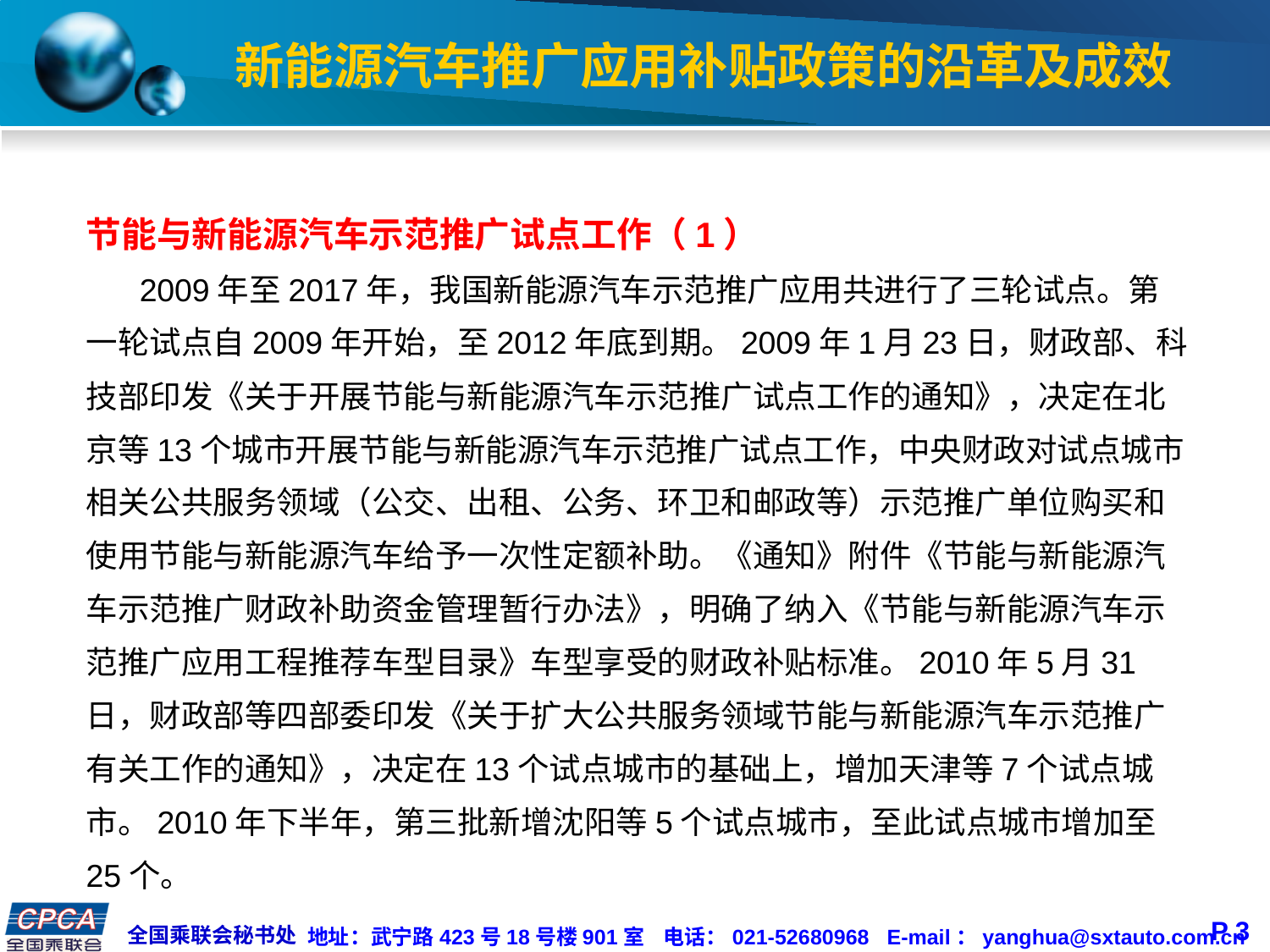

# 新能源汽车推广应用补贴政策的沿革及成效
节能与新能源汽车示范推广试点工作（1）
      2009年至2017年，我国新能源汽车示范推广应用共进行了三轮试点。第一轮试点自2009年开始，至2012年底到期。2009年1月23日，财政部、科技部印发《关于开展节能与新能源汽车示范推广试点工作的通知》，决定在北京等13个城市开展节能与新能源汽车示范推广试点工作，中央财政对试点城市相关公共服务领域（公交、出租、公务、环卫和邮政等）示范推广单位购买和使用节能与新能源汽车给予一次性定额补助。《通知》附件《节能与新能源汽车示范推广财政补助资金管理暂行办法》，明确了纳入《节能与新能源汽车示范推广应用工程推荐车型目录》车型享受的财政补贴标准。2010年5月31日，财政部等四部委印发《关于扩大公共服务领域节能与新能源汽车示范推广有关工作的通知》，决定在13个试点城市的基础上，增加天津等7个试点城市。2010年下半年，第三批新增沈阳等5个试点城市，至此试点城市增加至25个。